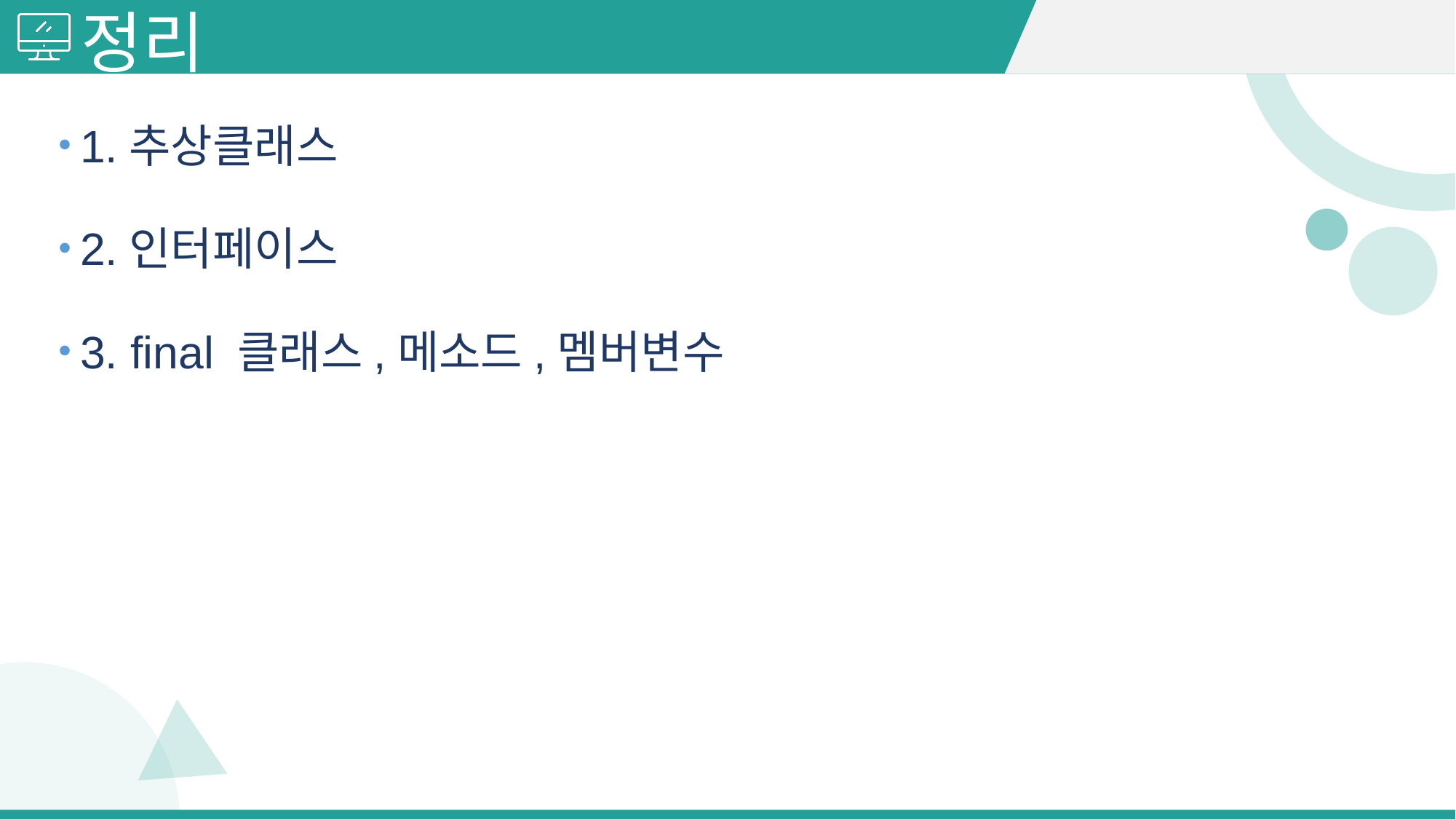

# 정리
1.추상클래스
2.인터페이스
3. final 클래스,메소드,멤버변수